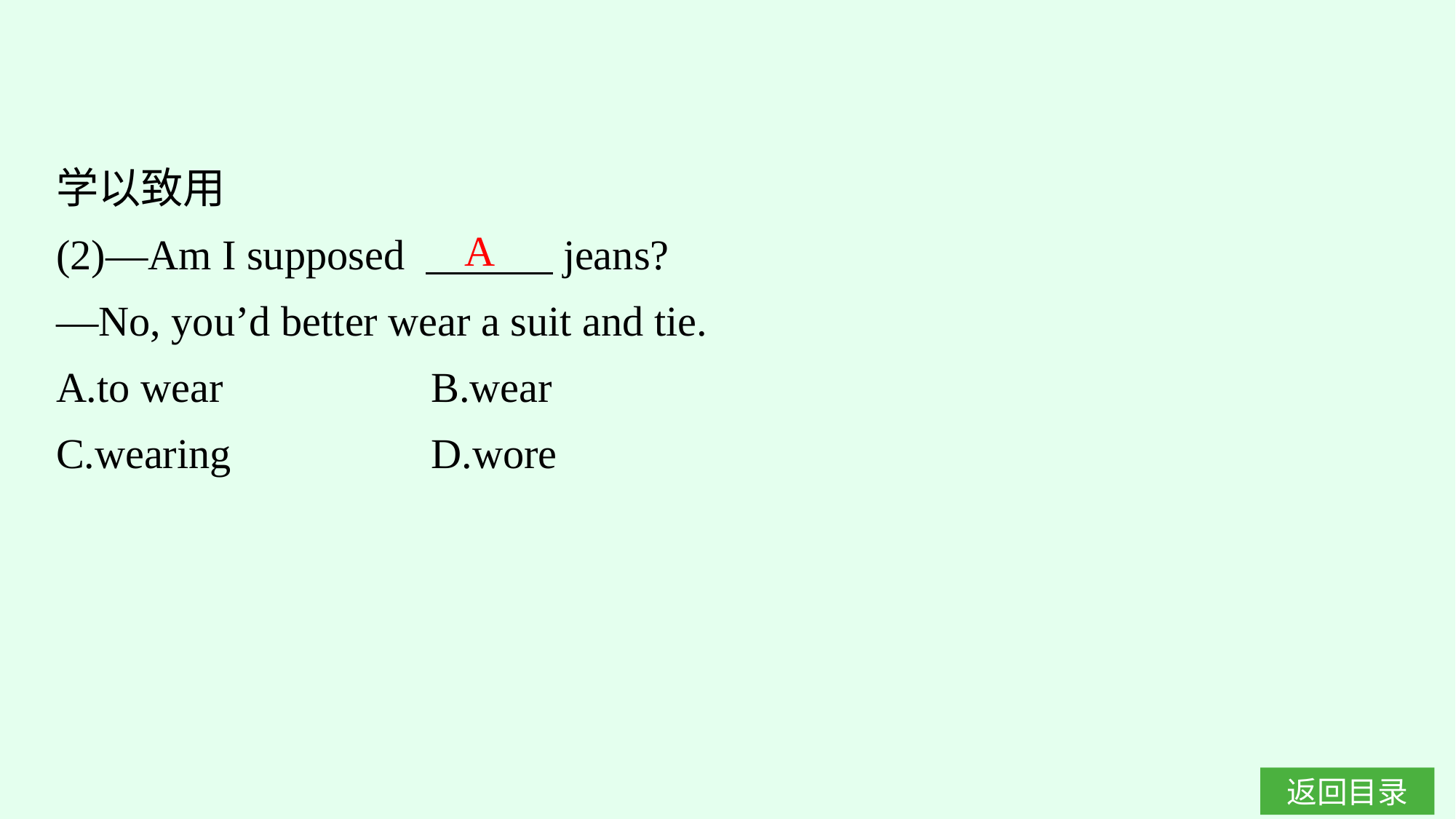

学以致用
(2)—Am I supposed 　　　jeans?
—No, you’d better wear a suit and tie.
A.to wear　　　　	B.wear
C.wearing		D.wore
A